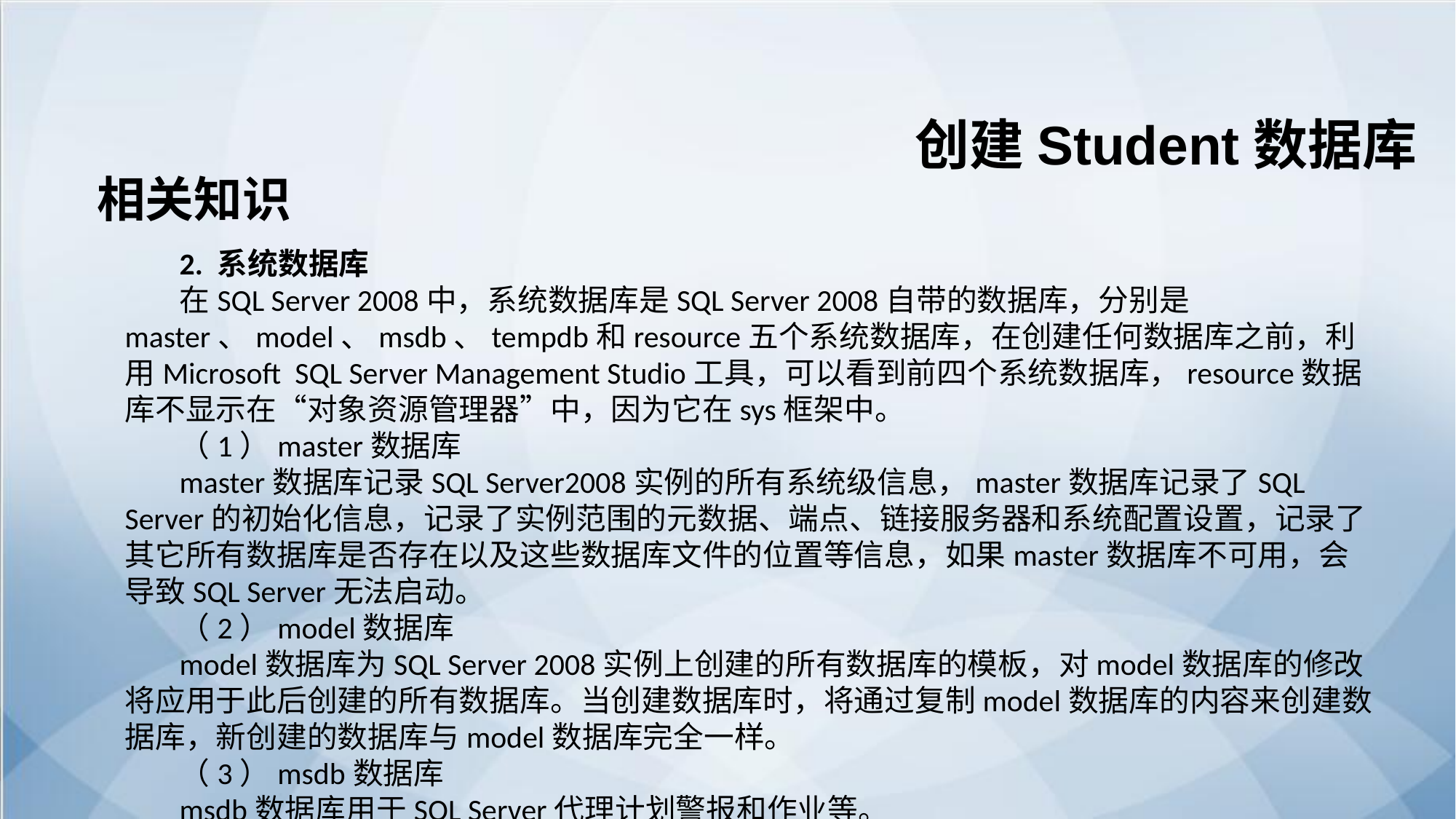

创建Student数据库
相关知识
2. 系统数据库
在SQL Server 2008中，系统数据库是SQL Server 2008自带的数据库，分别是master、model、msdb、tempdb和resource五个系统数据库，在创建任何数据库之前，利用Microsoft  SQL Server Management Studio工具，可以看到前四个系统数据库，resource数据库不显示在“对象资源管理器”中，因为它在sys框架中。
（1）master数据库
master数据库记录SQL Server2008实例的所有系统级信息，master数据库记录了SQL Server的初始化信息，记录了实例范围的元数据、端点、链接服务器和系统配置设置，记录了其它所有数据库是否存在以及这些数据库文件的位置等信息，如果master数据库不可用，会导致SQL Server无法启动。
（2）model数据库
model数据库为SQL Server 2008实例上创建的所有数据库的模板，对model数据库的修改将应用于此后创建的所有数据库。当创建数据库时，将通过复制model数据库的内容来创建数据库，新创建的数据库与model数据库完全一样。
（3）msdb数据库
msdb数据库用于SQL Server代理计划警报和作业等。